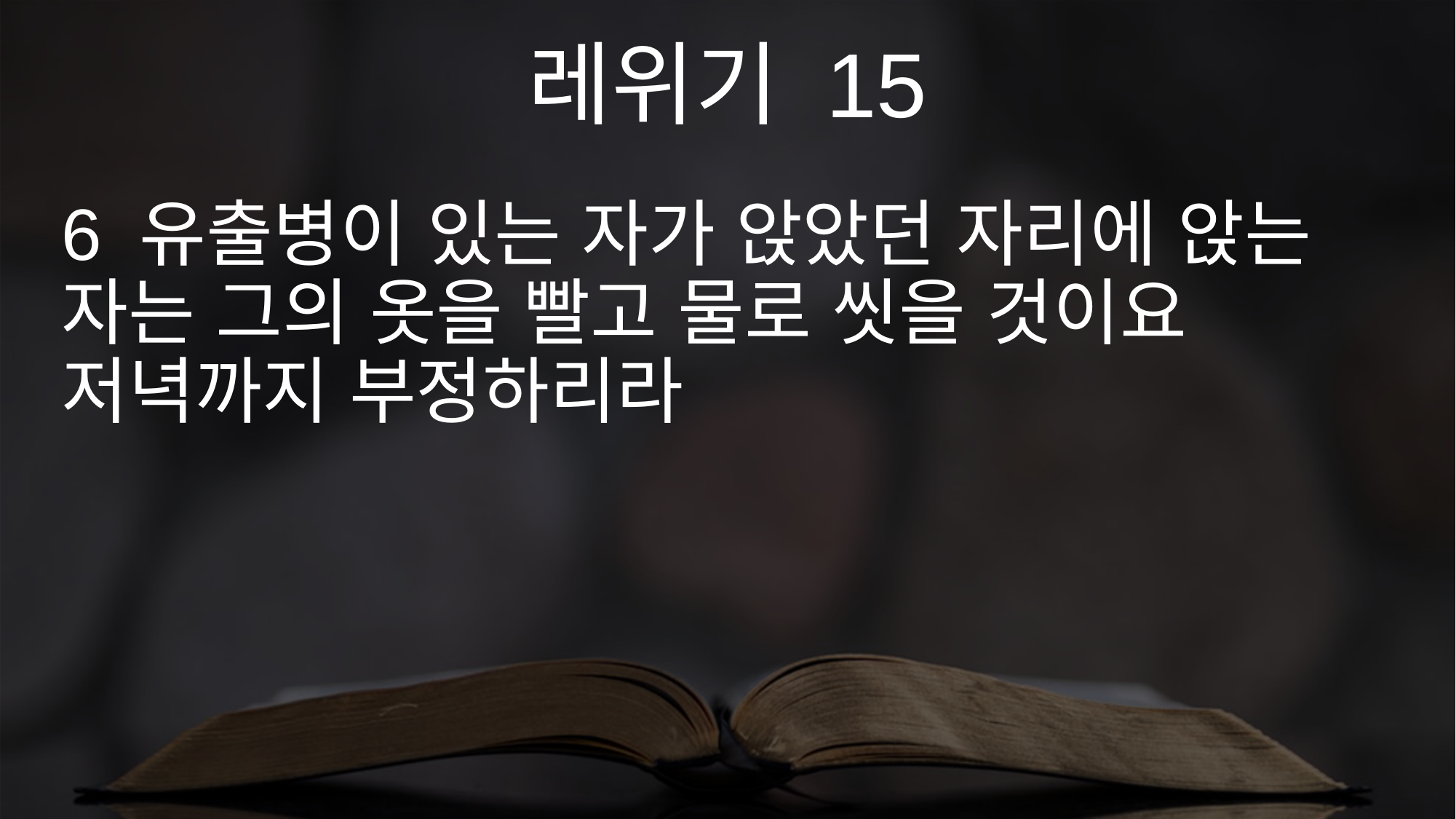

레위기 15
6 유출병이 있는 자가 앉았던 자리에 앉는 자는 그의 옷을 빨고 물로 씻을 것이요 저녁까지 부정하리라